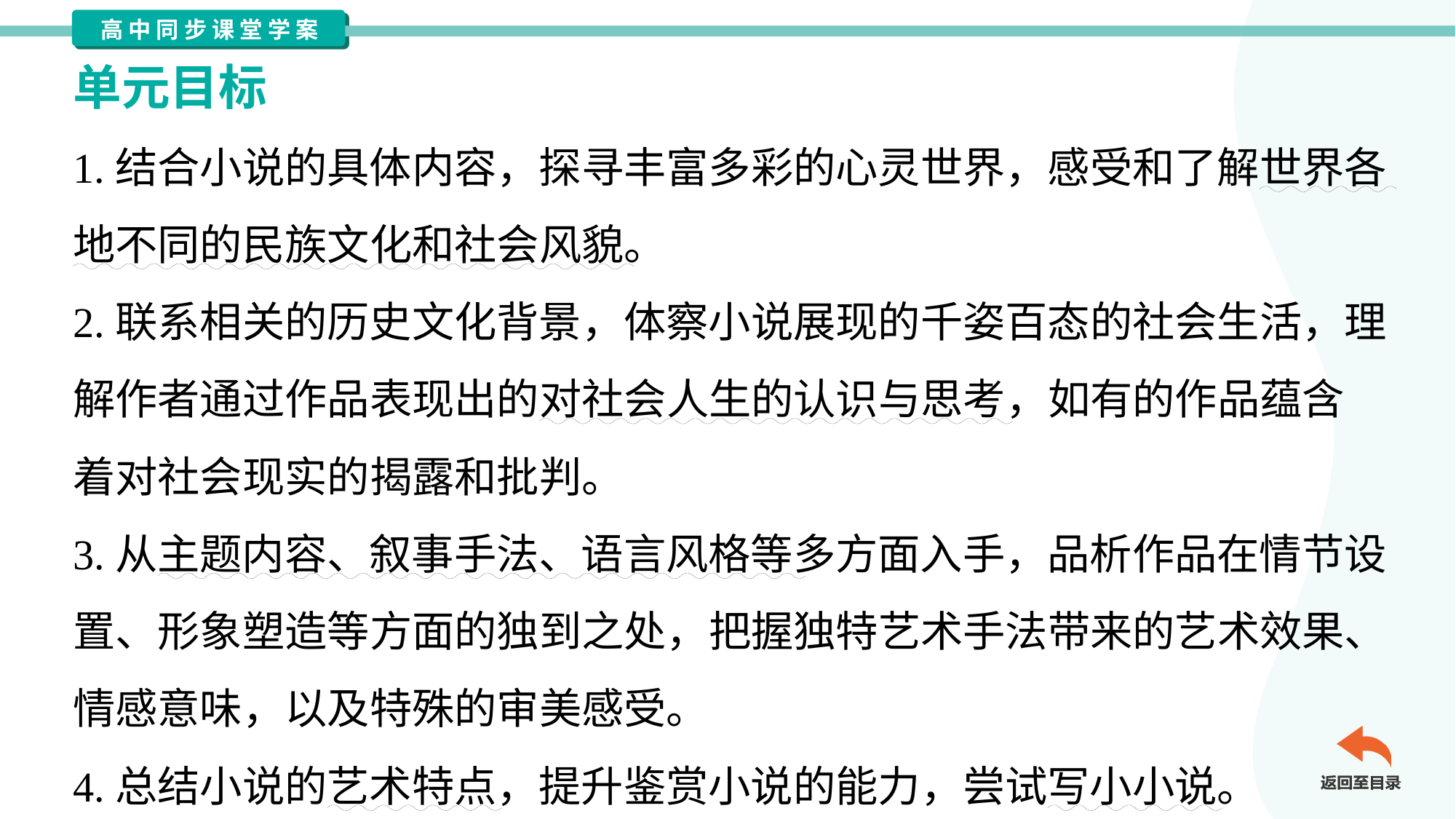

单元目标
1.结合小说的具体内容，探寻丰富多彩的心灵世界，感受和了解世界各
地不同的民族文化和社会风貌。
2.联系相关的历史文化背景，体察小说展现的千姿百态的社会生活，理
解作者通过作品表现出的对社会人生的认识与思考，如有的作品蕴含
着对社会现实的揭露和批判。
3.从主题内容、叙事手法、语言风格等多方面入手，品析作品在情节设
置、形象塑造等方面的独到之处，把握独特艺术手法带来的艺术效果、
情感意味，以及特殊的审美感受。
4.总结小说的艺术特点，提升鉴赏小说的能力，尝试写小小说。